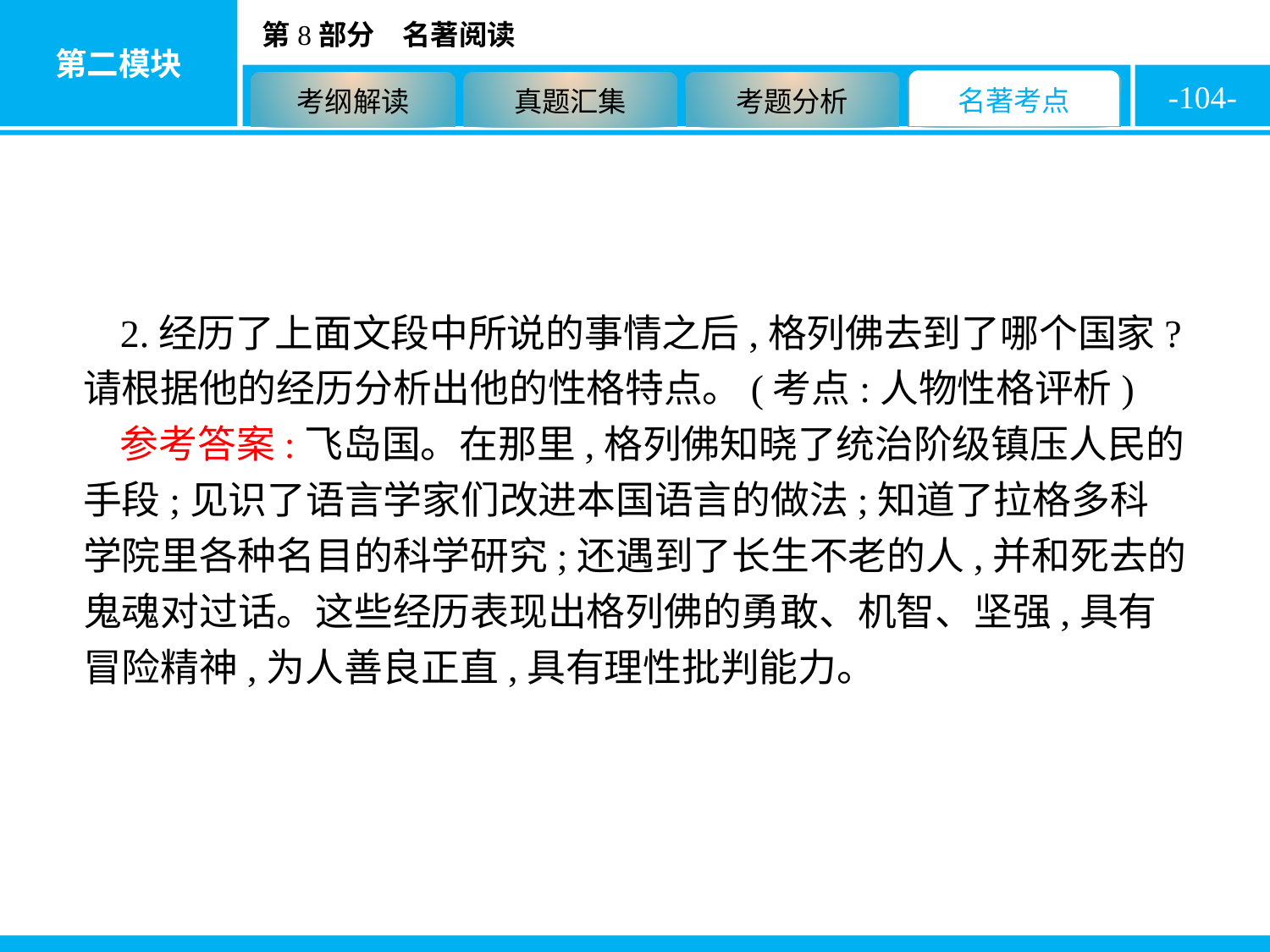

-104-
2.经历了上面文段中所说的事情之后,格列佛去到了哪个国家?请根据他的经历分析出他的性格特点。(考点:人物性格评析)
参考答案:飞岛国。在那里,格列佛知晓了统治阶级镇压人民的手段;见识了语言学家们改进本国语言的做法;知道了拉格多科学院里各种名目的科学研究;还遇到了长生不老的人,并和死去的鬼魂对过话。这些经历表现出格列佛的勇敢、机智、坚强,具有冒险精神,为人善良正直,具有理性批判能力。